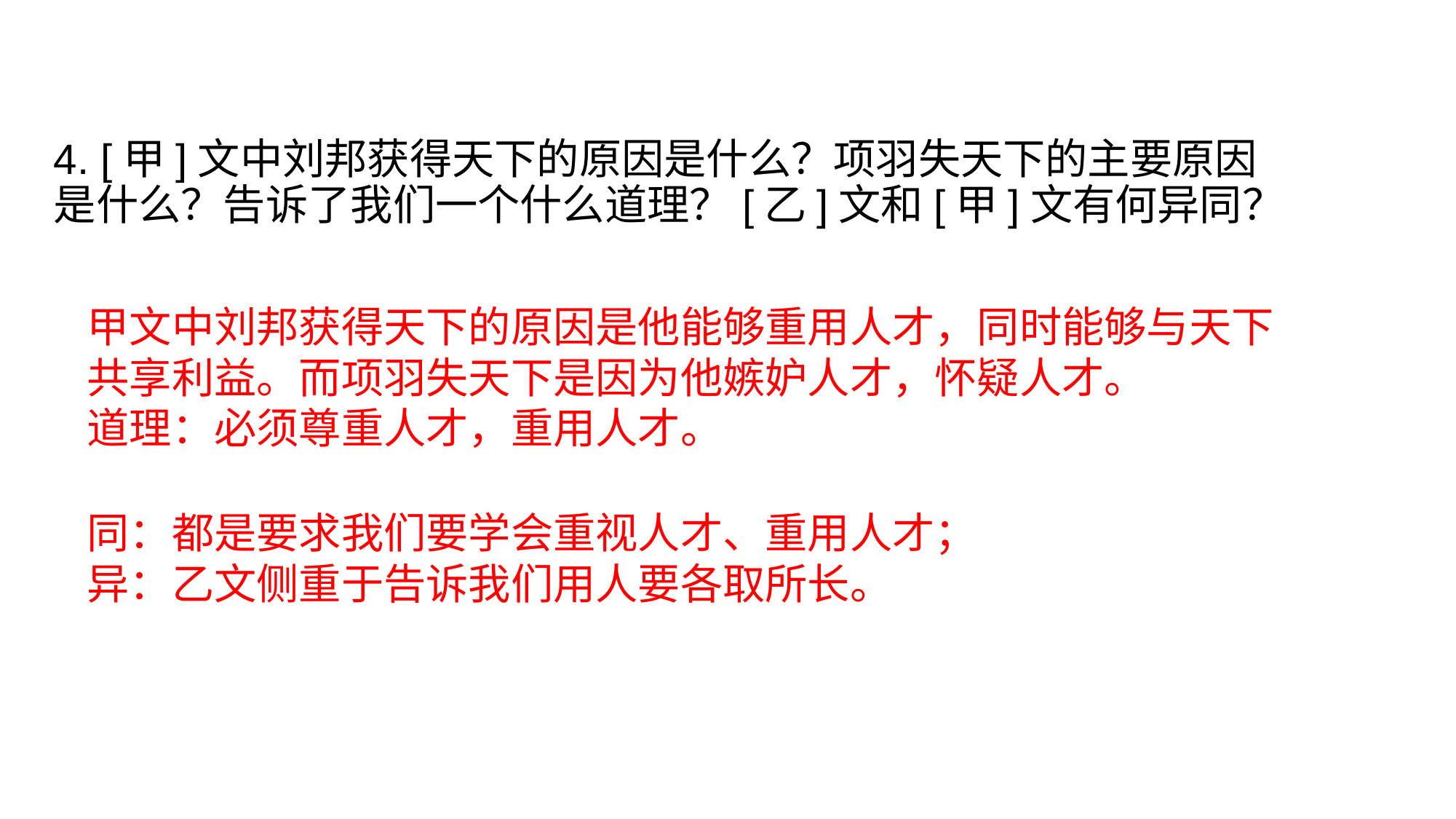

4. [甲]文中刘邦获得天下的原因是什么？项羽失天下的主要原因是什么？告诉了我们一个什么道理？[乙]文和[甲]文有何异同？
甲文中刘邦获得天下的原因是他能够重用人才，同时能够与天下共享利益。而项羽失天下是因为他嫉妒人才，怀疑人才。
道理：必须尊重人才，重用人才。
同：都是要求我们要学会重视人才、重用人才；
异：乙文侧重于告诉我们用人要各取所长。